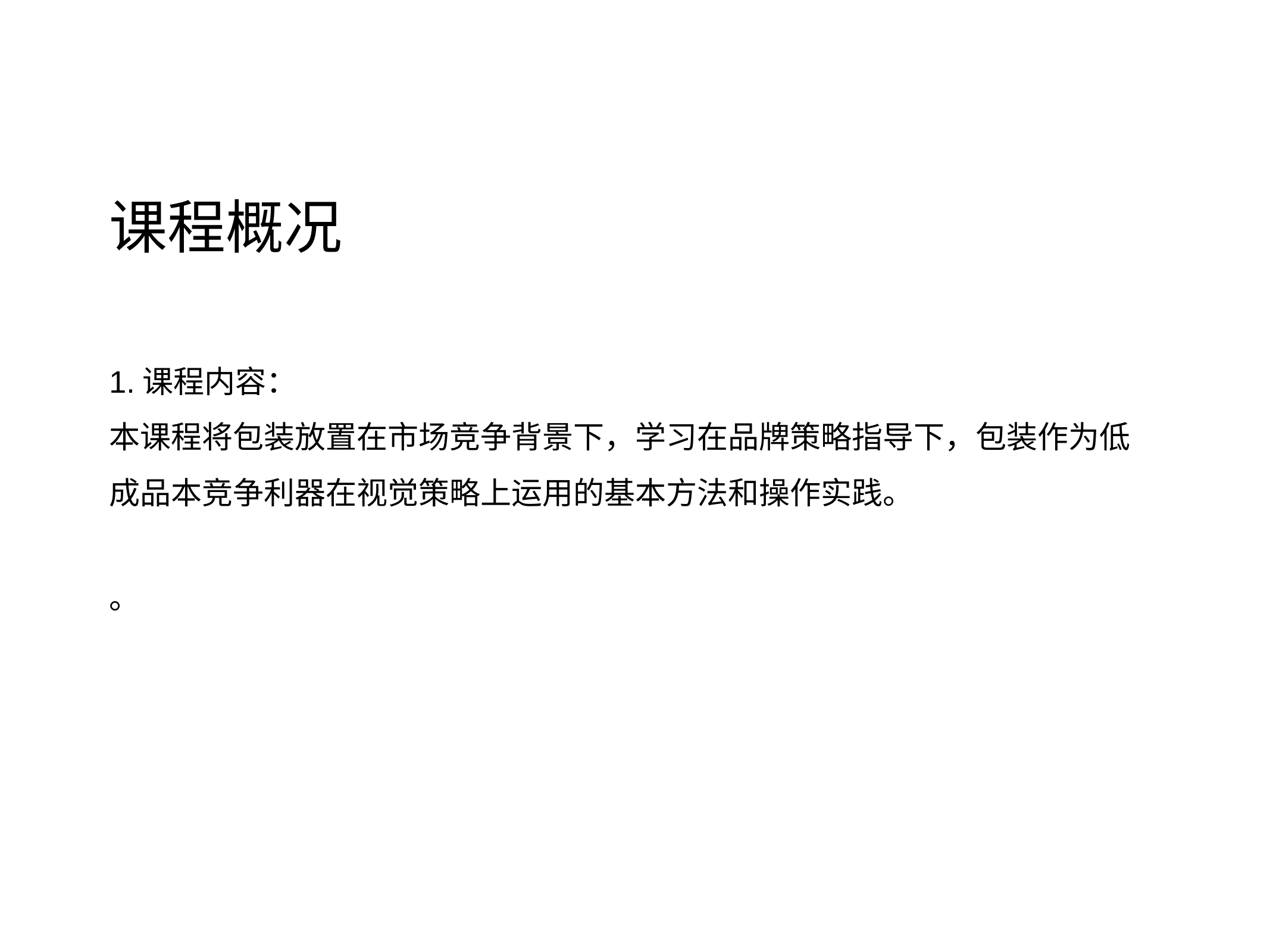

# 课程概况

1.课程内容：
本课程将包装放置在市场竞争背景下，学习在品牌策略指导下，包装作为低成品本竞争利器在视觉策略上运用的基本方法和操作实践。

。